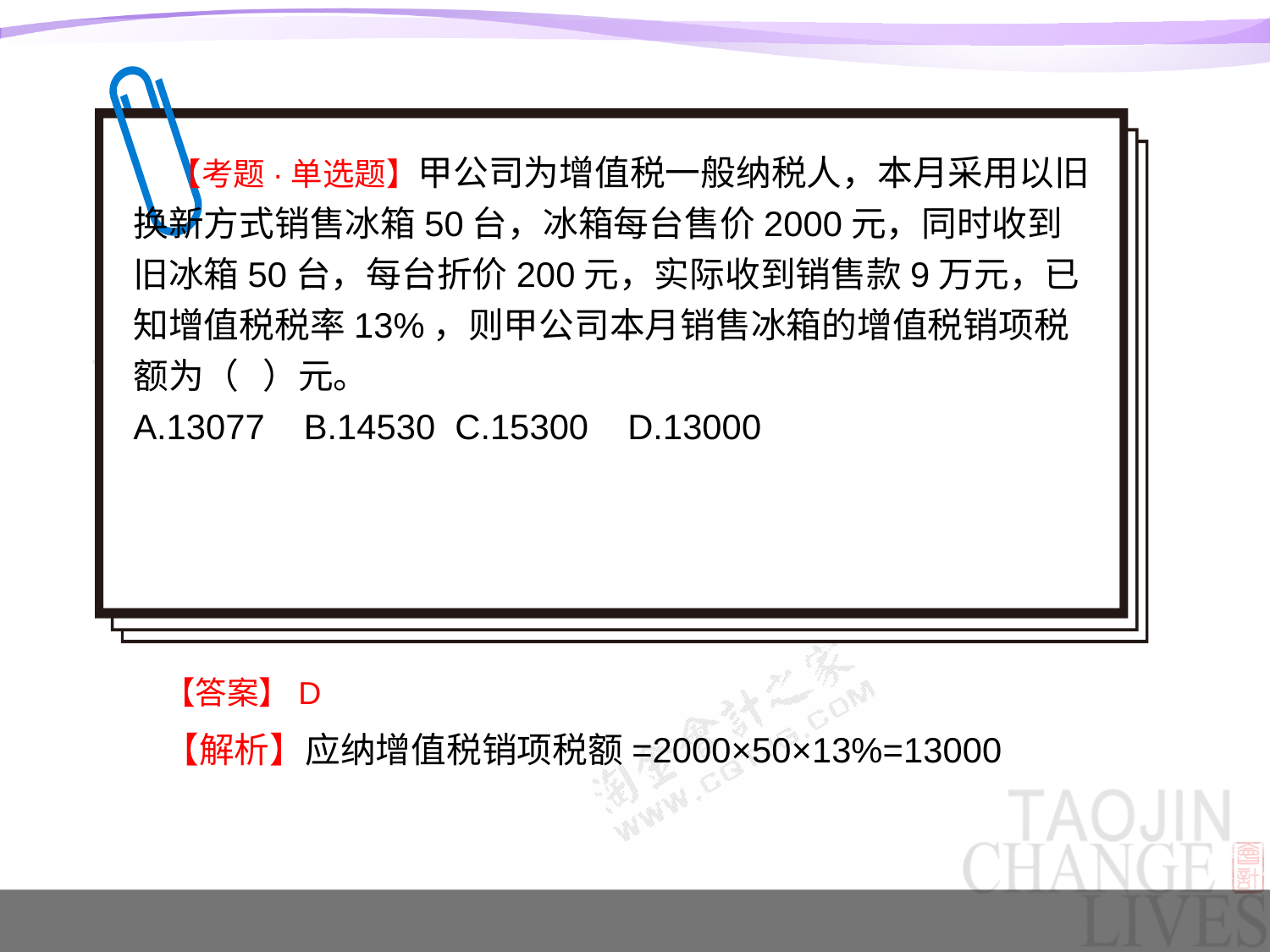

【考题·单选题】甲公司为增值税一般纳税人，本月采用以旧换新方式销售冰箱50台，冰箱每台售价2000元，同时收到旧冰箱50台，每台折价200元，实际收到销售款9万元，已知增值税税率13%，则甲公司本月销售冰箱的增值税销项税额为（   ）元。
A.13077    B.14530  C.15300    D.13000
【答案】D
【解析】应纳增值税销项税额=2000×50×13%=13000